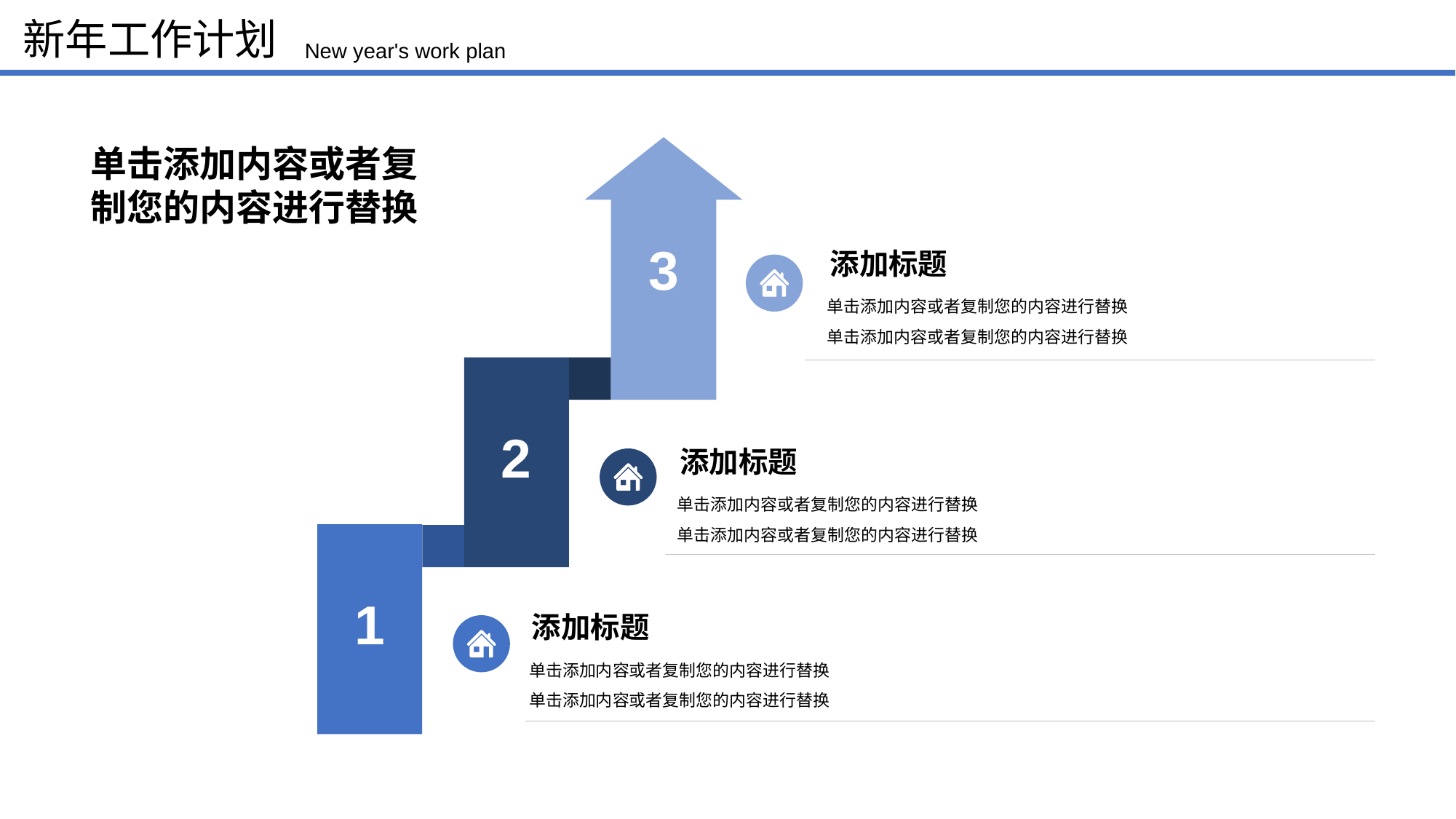

新年工作计划
New year's work plan
单击添加内容或者复
制您的内容进行替换
3
添加标题
单击添加内容或者复制您的内容进行替换
单击添加内容或者复制您的内容进行替换

2

添加标题
单击添加内容或者复制您的内容进行替换
单击添加内容或者复制您的内容进行替换

1

添加标题
单击添加内容或者复制您的内容进行替换
单击添加内容或者复制您的内容进行替换